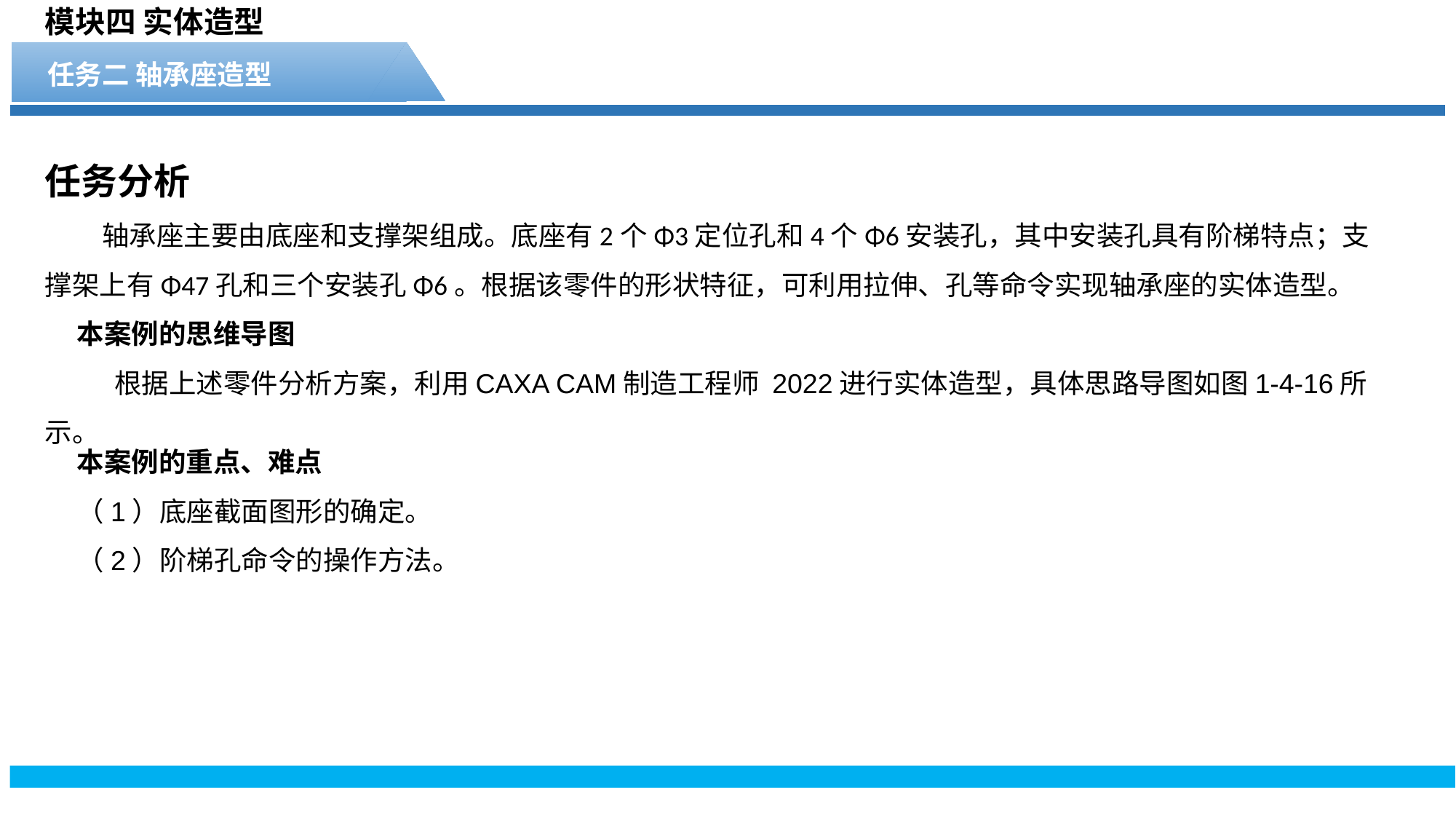

模块四 实体造型

任务二 轴承座造型
任务分析
   轴承座主要由底座和支撑架组成。底座有2个Φ3定位孔和4个Φ6安装孔，其中安装孔具有阶梯特点；支撑架上有Φ47孔和三个安装孔Φ6。根据该零件的形状特征，可利用拉伸、孔等命令实现轴承座的实体造型。
本案例的思维导图
     根据上述零件分析方案，利用CAXA CAM制造工程师 2022进行实体造型，具体思路导图如图1-4-16所示。

本案例的重点、难点
（1）底座截面图形的确定。
（2）阶梯孔命令的操作方法。